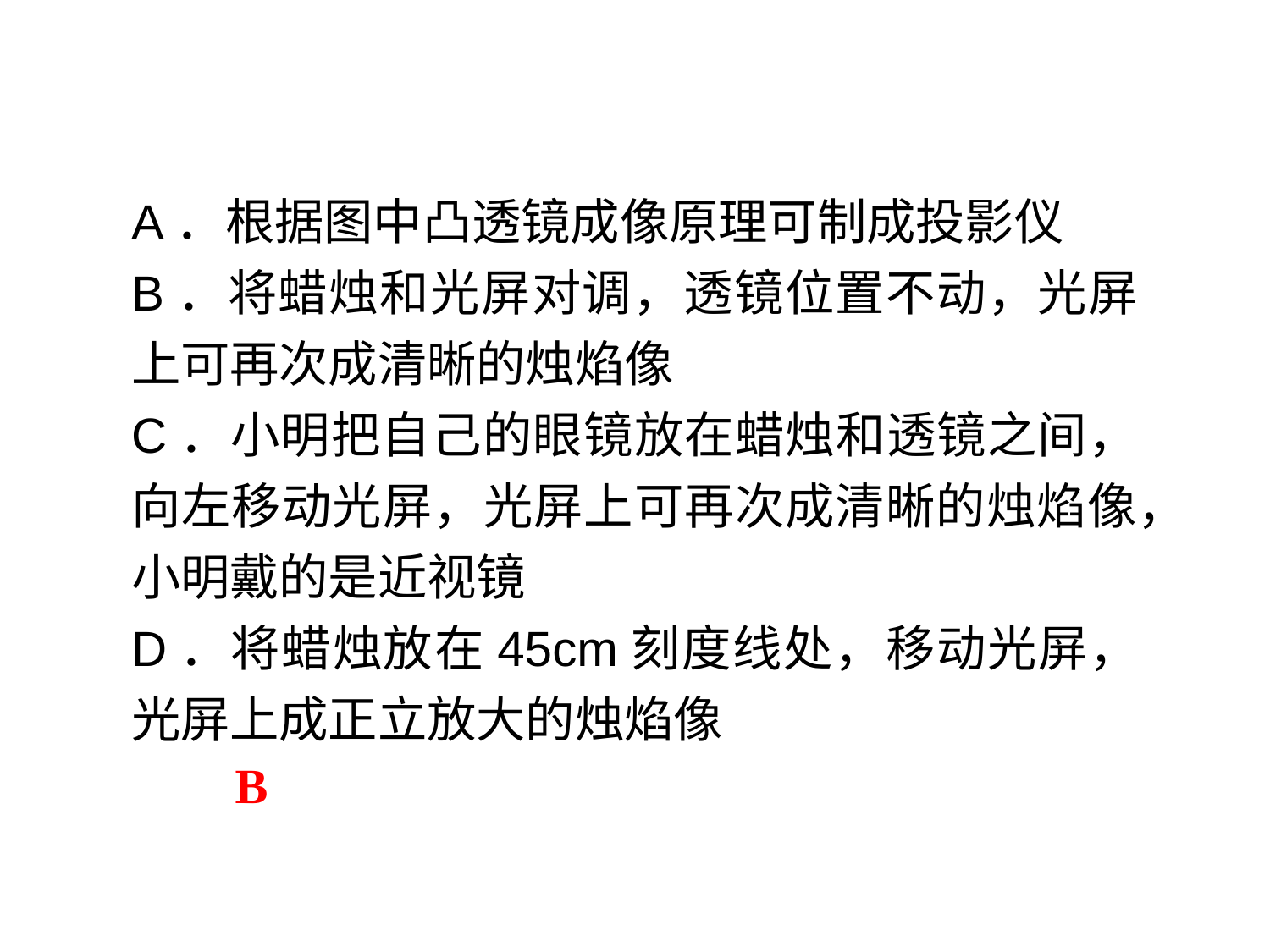

A．根据图中凸透镜成像原理可制成投影仪
B．将蜡烛和光屏对调，透镜位置不动，光屏上可再次成清晰的烛焰像
C．小明把自己的眼镜放在蜡烛和透镜之间，向左移动光屏，光屏上可再次成清晰的烛焰像，小明戴的是近视镜
D．将蜡烛放在45cm刻度线处，移动光屏，光屏上成正立放大的烛焰像
B